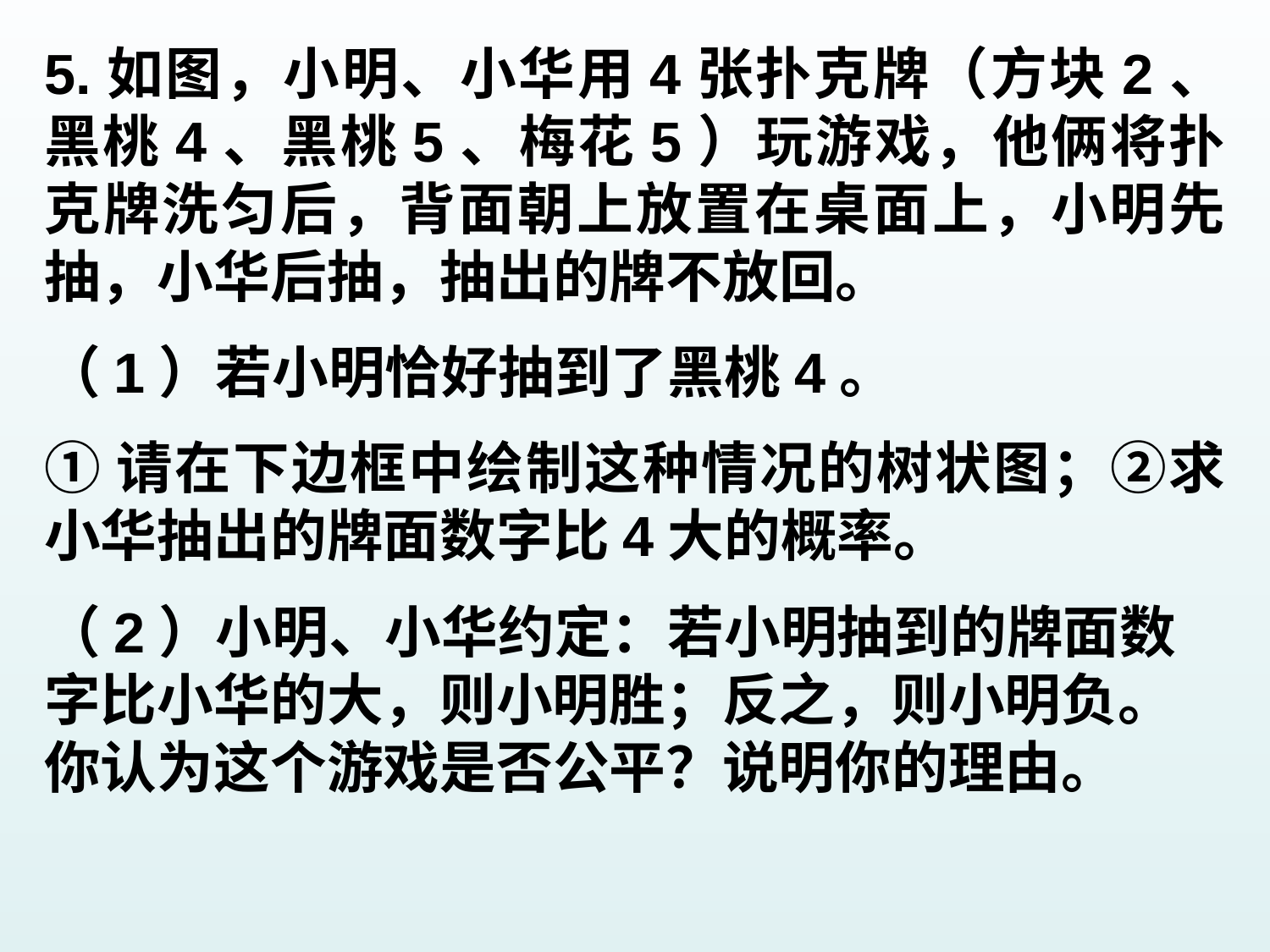

5.如图，小明、小华用4张扑克牌（方块2、黑桃4、黑桃5、梅花5）玩游戏，他俩将扑克牌洗匀后，背面朝上放置在桌面上，小明先抽，小华后抽，抽出的牌不放回。
（1）若小明恰好抽到了黑桃4。
①请在下边框中绘制这种情况的树状图；②求小华抽出的牌面数字比4大的概率。
（2）小明、小华约定：若小明抽到的牌面数字比小华的大，则小明胜；反之，则小明负。你认为这个游戏是否公平？说明你的理由。